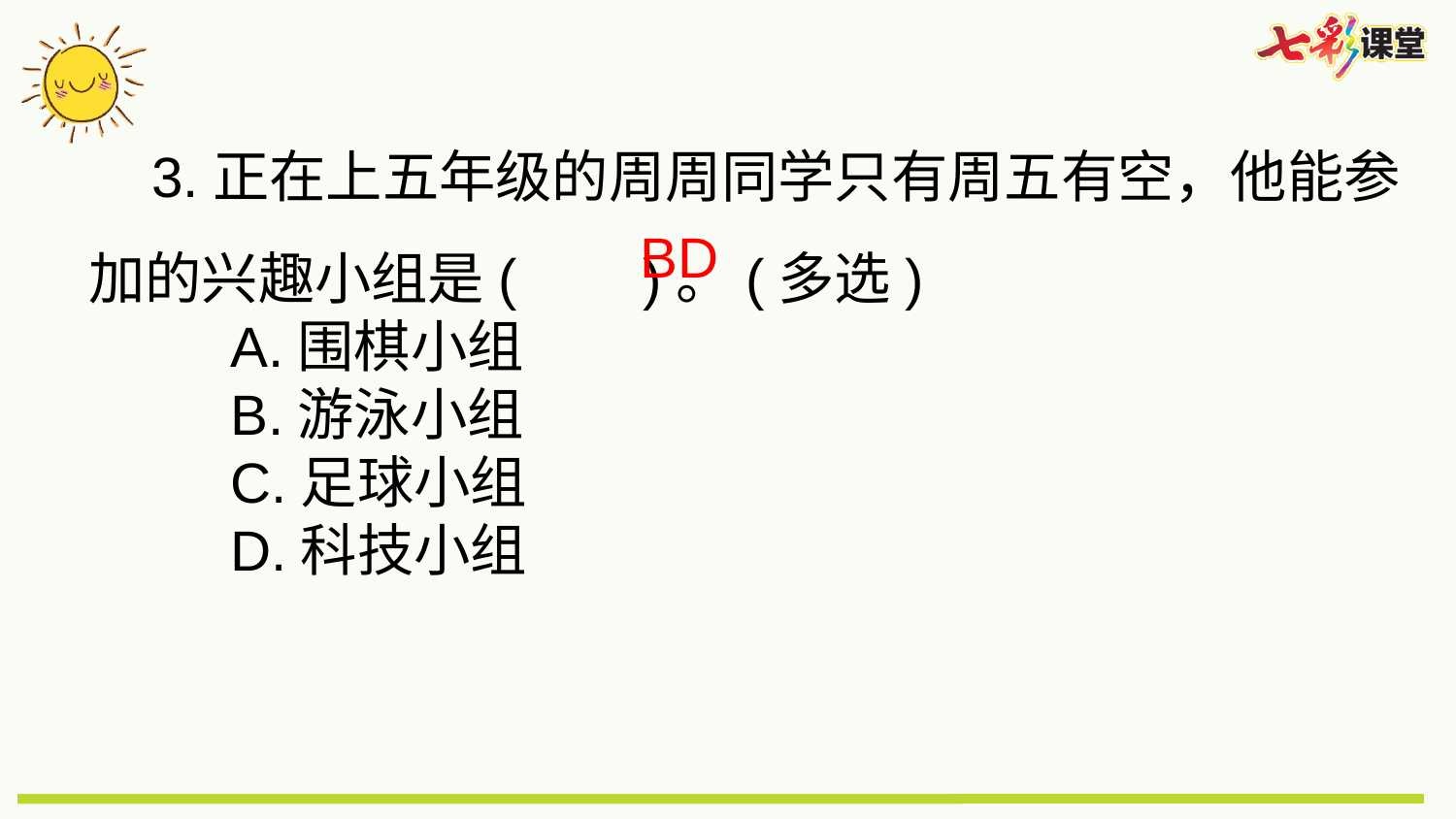

3.正在上五年级的周周同学只有周五有空，他能参加的兴趣小组是(        )。(多选)
         A.围棋小组
         B.游泳小组
         C.足球小组
         D.科技小组
BD